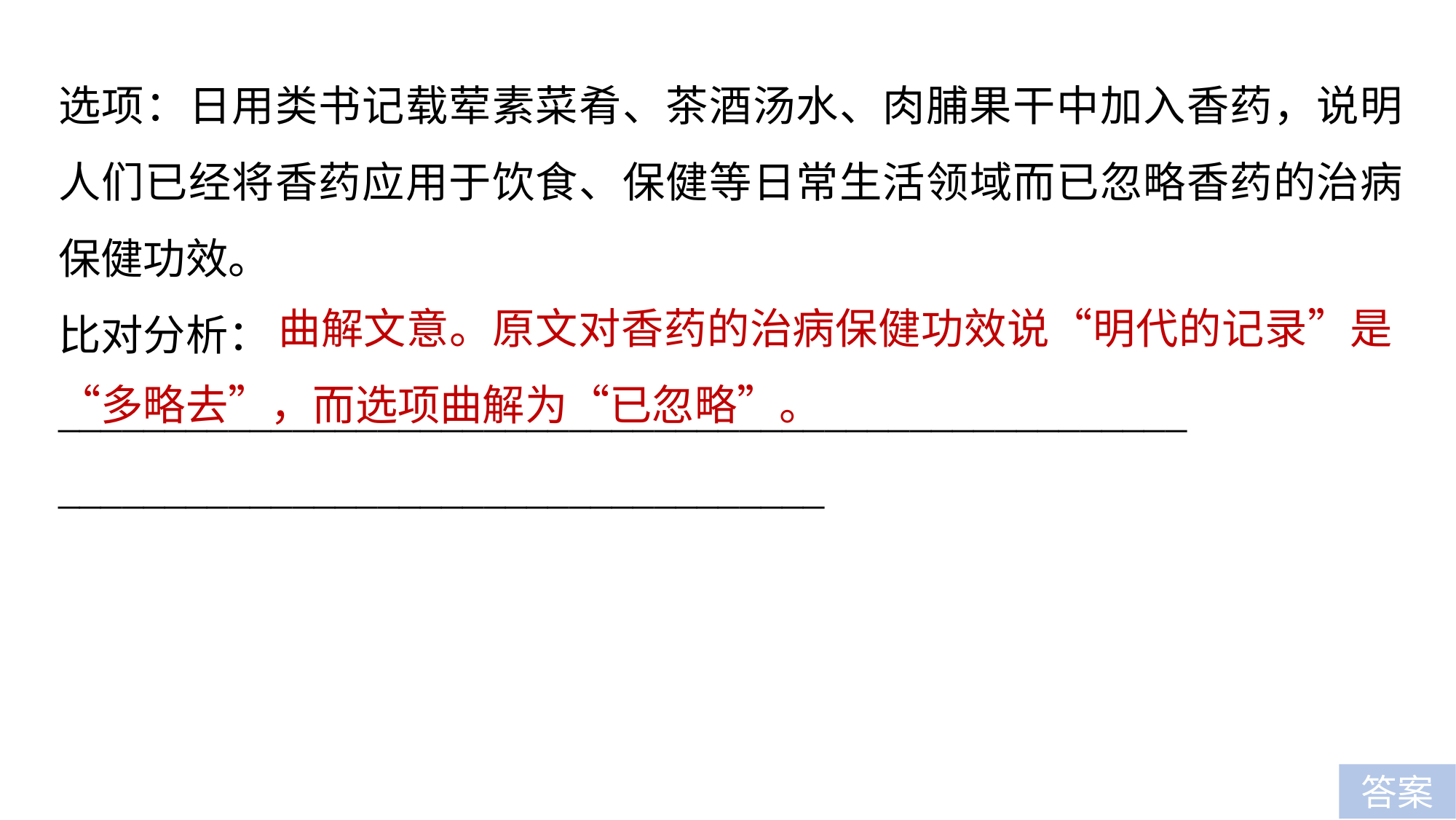

选项：日用类书记载荤素菜肴、茶酒汤水、肉脯果干中加入香药，说明人们已经将香药应用于饮食、保健等日常生活领域而已忽略香药的治病保健功效。
比对分析：_____________________________________________________
____________________________________
                     曲解文意。原文对香药的治病保健功效说“明代的记录”是“多略去”，而选项曲解为“已忽略”。
答案